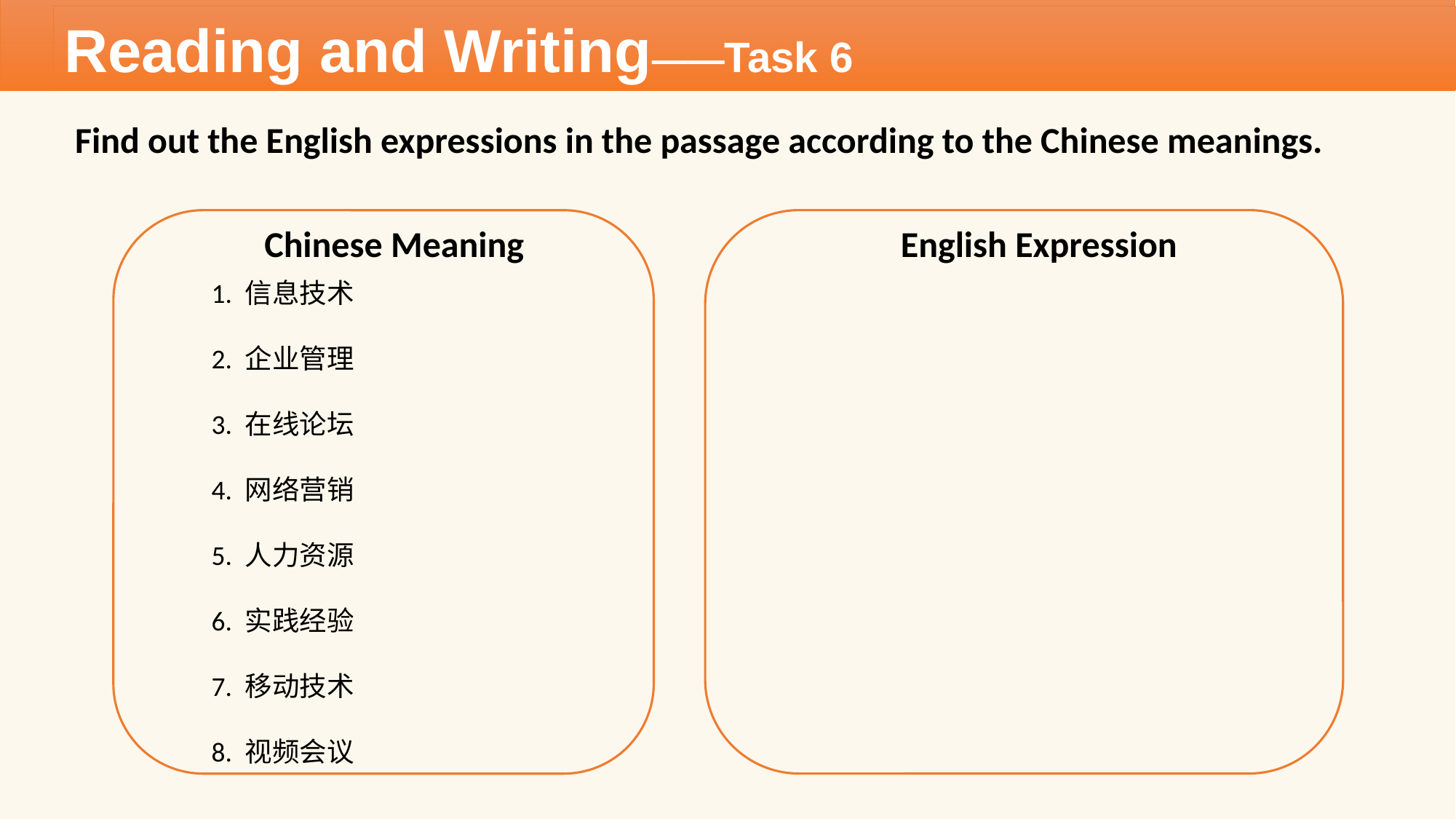

Reading and Writing——Task 6
Find out the English expressions in the passage according to the Chinese meanings.

Chinese Meaning
English Expression
1. 信息技术

2. 企业管理

3. 在线论坛

4. 网络营销

5. 人力资源

6. 实践经验

7. 移动技术

8. 视频会议